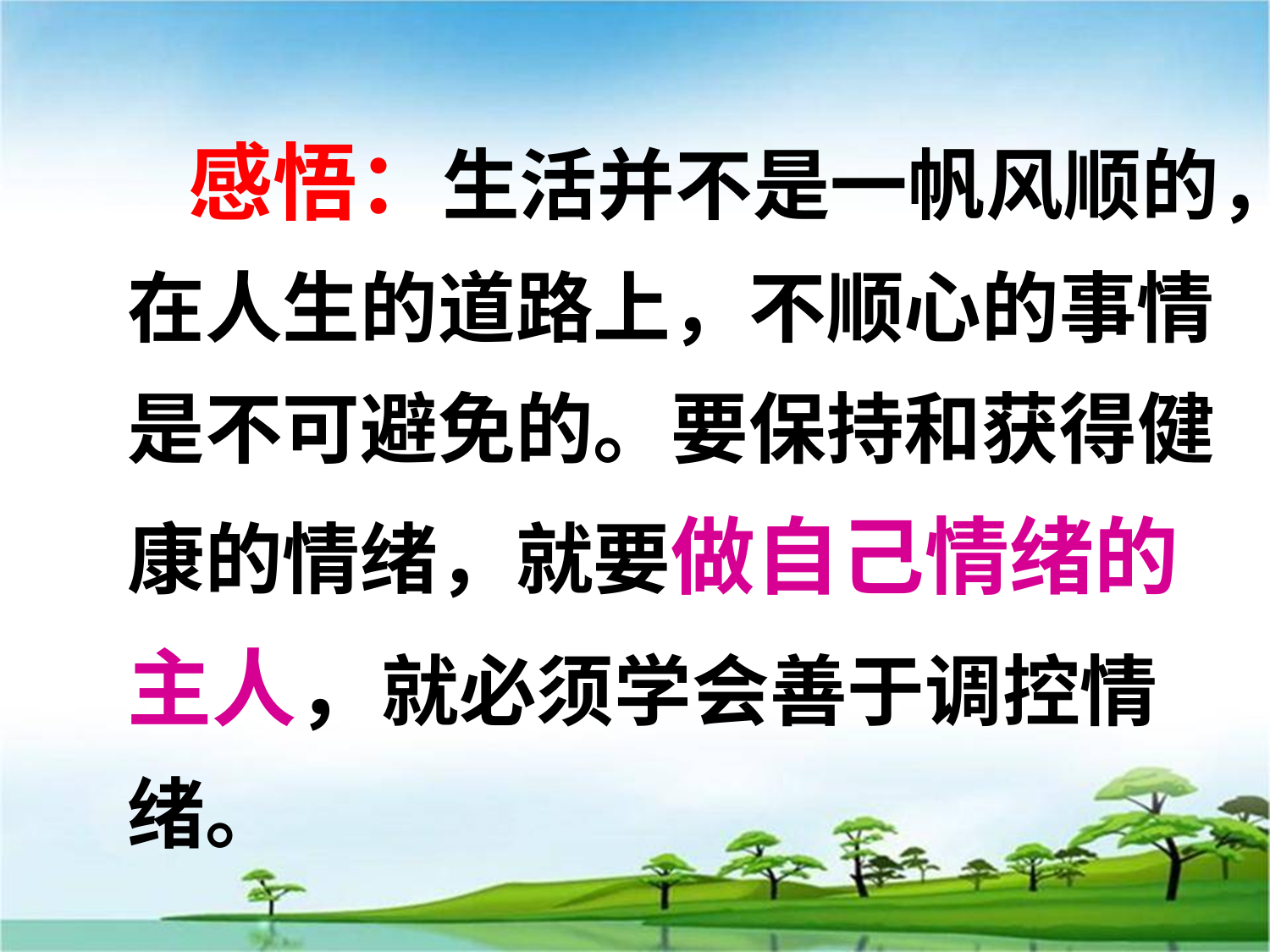

感悟：生活并不是一帆风顺的，在人生的道路上，不顺心的事情是不可避免的。要保持和获得健康的情绪，就要做自己情绪的主人，就必须学会善于调控情绪。